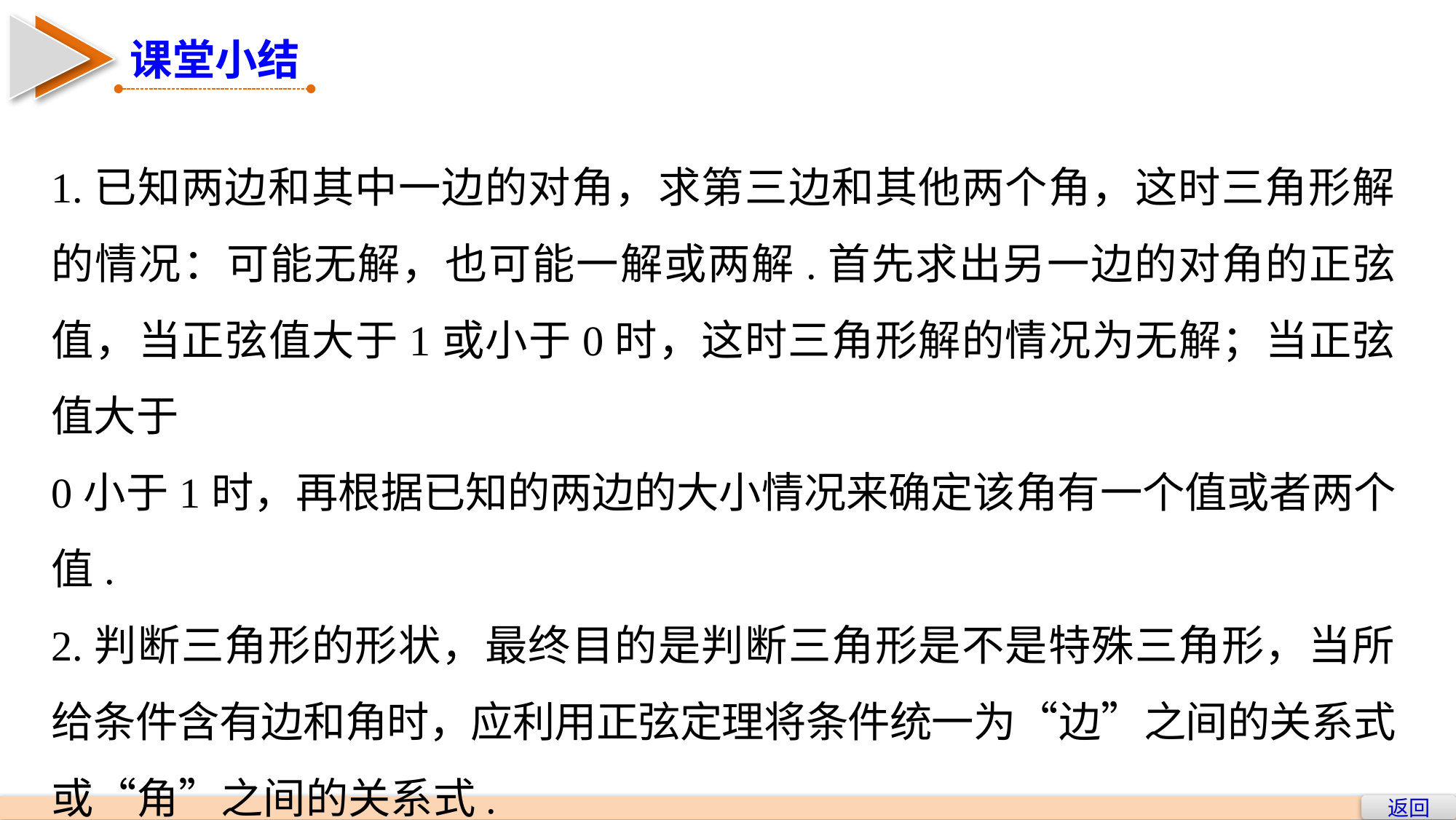

课堂小结
1.已知两边和其中一边的对角，求第三边和其他两个角，这时三角形解的情况：可能无解，也可能一解或两解.首先求出另一边的对角的正弦值，当正弦值大于1或小于0时，这时三角形解的情况为无解；当正弦值大于
0小于1时，再根据已知的两边的大小情况来确定该角有一个值或者两个值.
2.判断三角形的形状，最终目的是判断三角形是不是特殊三角形，当所给条件含有边和角时，应利用正弦定理将条件统一为“边”之间的关系式或“角”之间的关系式.
返回